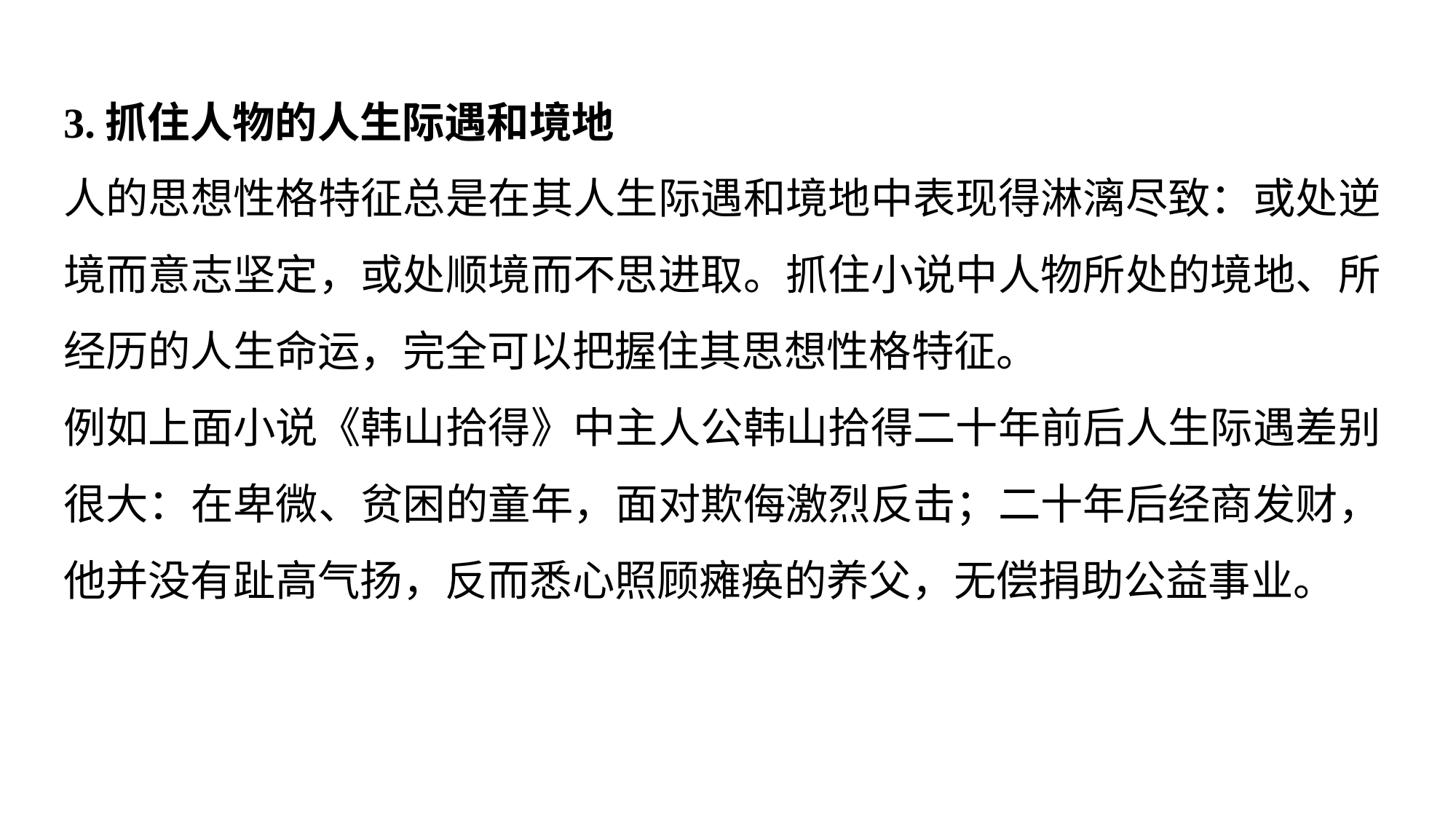

3.抓住人物的人生际遇和境地
人的思想性格特征总是在其人生际遇和境地中表现得淋漓尽致：或处逆境而意志坚定，或处顺境而不思进取。抓住小说中人物所处的境地、所经历的人生命运，完全可以把握住其思想性格特征。
例如上面小说《韩山拾得》中主人公韩山拾得二十年前后人生际遇差别很大：在卑微、贫困的童年，面对欺侮激烈反击；二十年后经商发财，他并没有趾高气扬，反而悉心照顾瘫痪的养父，无偿捐助公益事业。